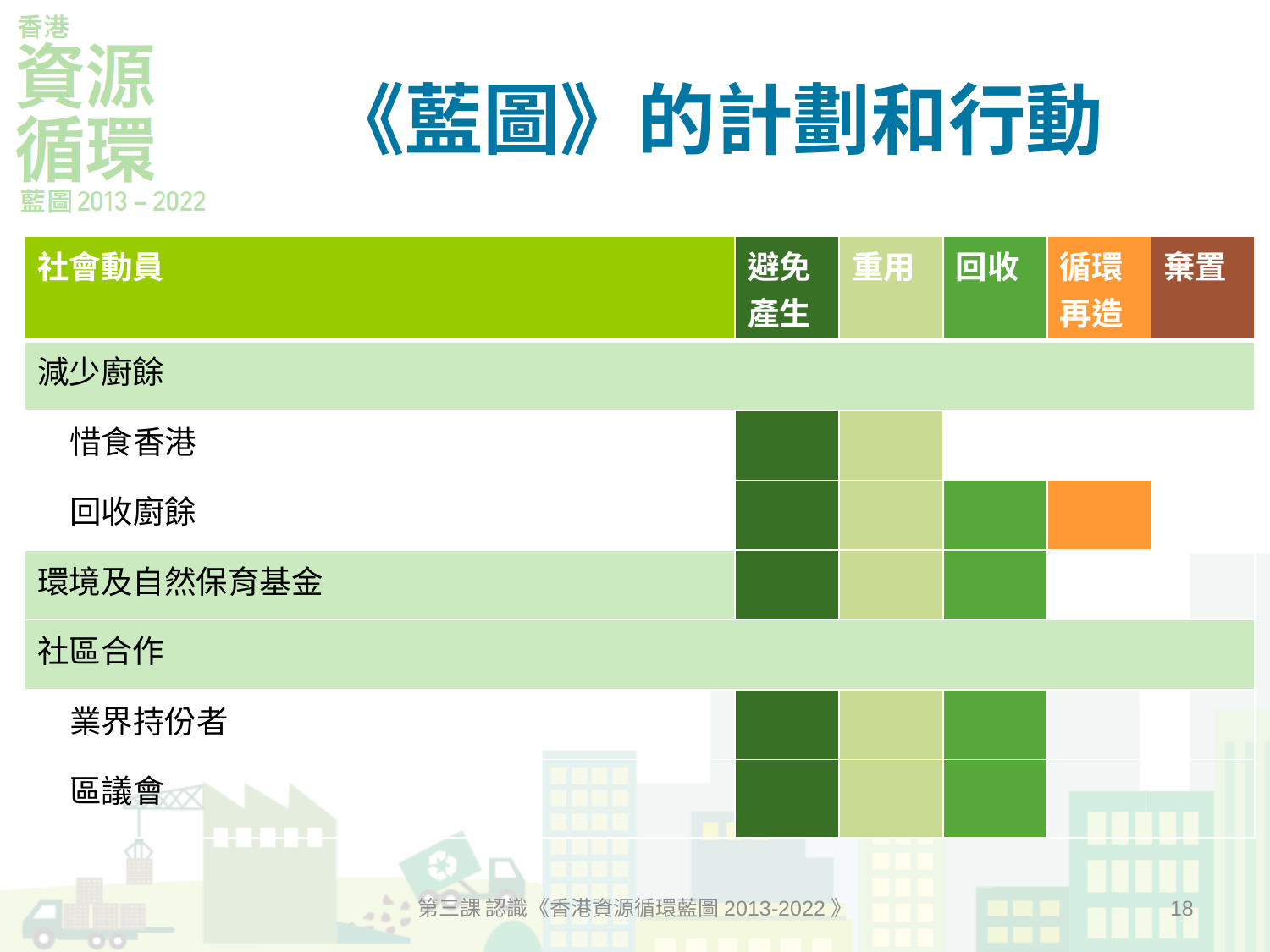

# 《藍圖》的計劃和行動
| 社會動員 | 避免產生 | 重用 | 回收 | 循環再造 | 棄置 |
| --- | --- | --- | --- | --- | --- |
| 減少廚餘 |  |  |  |  |  |
| 惜食香港 |  |  |  |  |  |
| 回收廚餘 |  |  |  |  |  |
| 環境及自然保育基金 |  |  |  |  |  |
| 社區合作 |  |  |  |  |  |
| 業界持份者 |  |  |  |  |  |
| 區議會 |  |  |  |  |  |
第三課 認識《香港資源循環藍圖2013-2022》
18